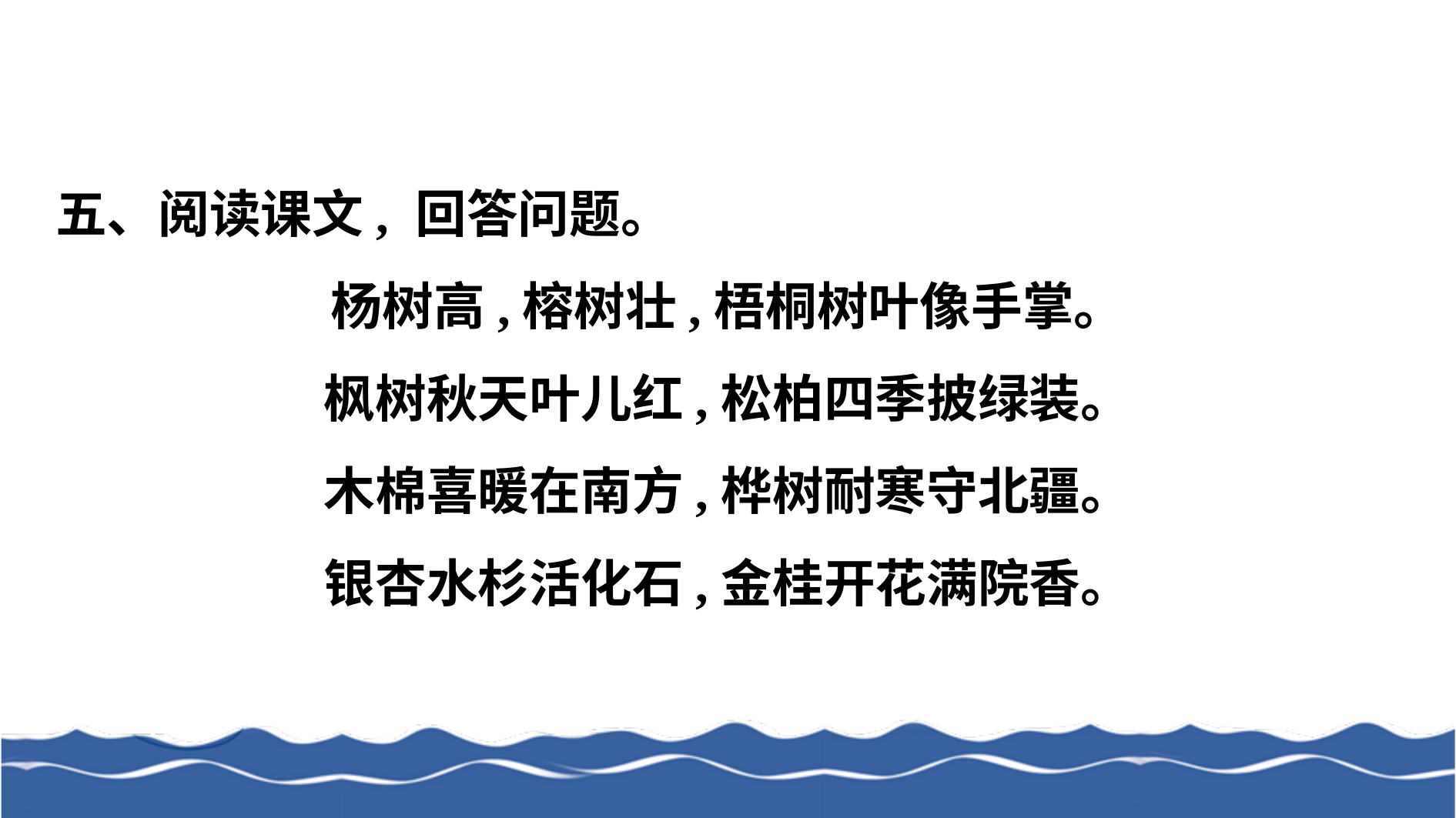

五、阅读课文, 回答问题。
杨树高,榕树壮,梧桐树叶像手掌。
枫树秋天叶儿红,松柏四季披绿装。
木棉喜暖在南方,桦树耐寒守北疆。
银杏水杉活化石,金桂开花满院香。